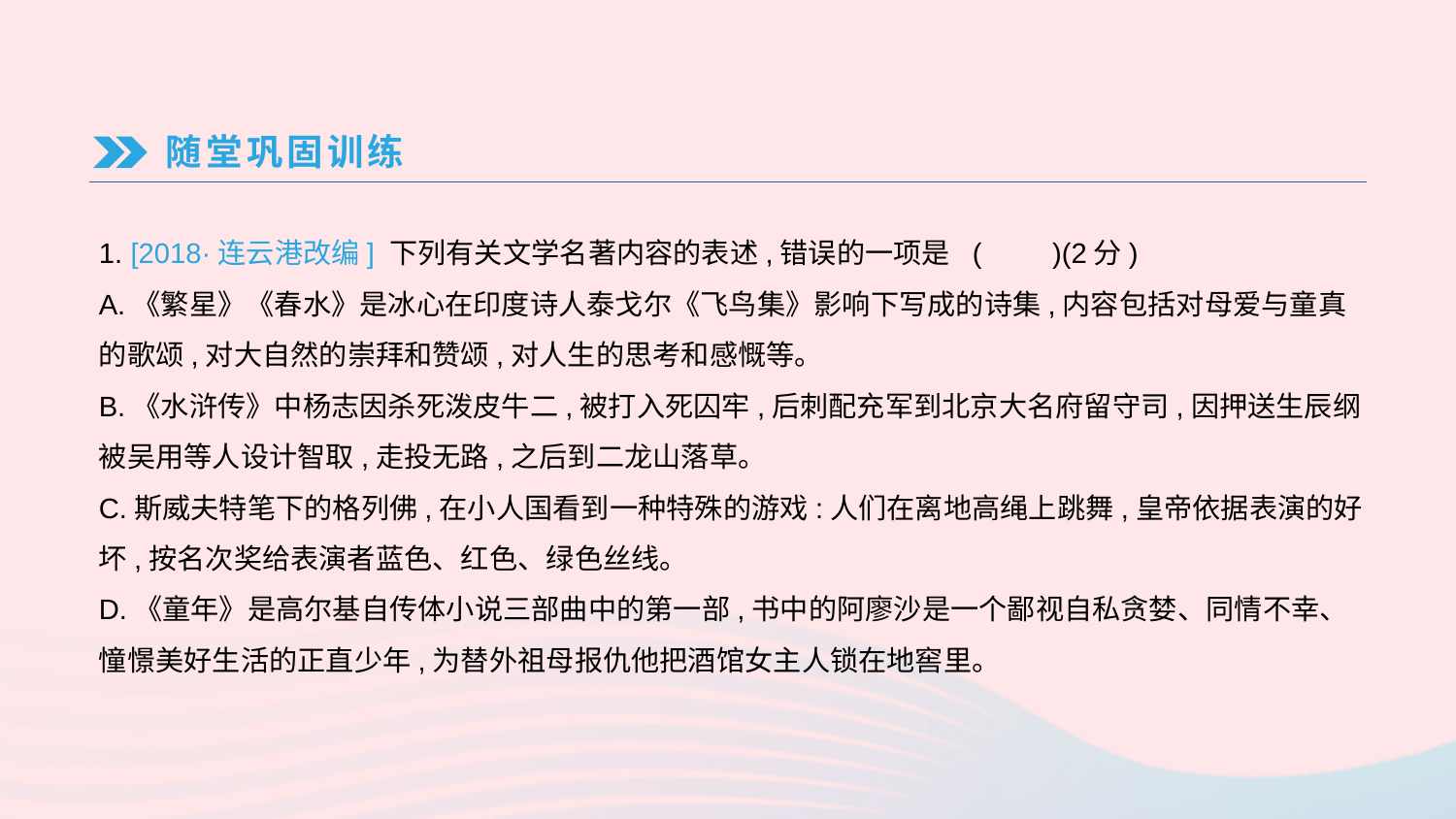

随堂巩固训练

1. [2018·连云港改编] 下列有关文学名著内容的表述,错误的一项是	(　　)(2分)
A.《繁星》《春水》是冰心在印度诗人泰戈尔《飞鸟集》影响下写成的诗集,内容包括对母爱与童真的歌颂,对大自然的崇拜和赞颂,对人生的思考和感慨等。
B.《水浒传》中杨志因杀死泼皮牛二,被打入死囚牢,后刺配充军到北京大名府留守司,因押送生辰纲被吴用等人设计智取,走投无路,之后到二龙山落草。
C.斯威夫特笔下的格列佛,在小人国看到一种特殊的游戏:人们在离地高绳上跳舞,皇帝依据表演的好坏,按名次奖给表演者蓝色、红色、绿色丝线。
D.《童年》是高尔基自传体小说三部曲中的第一部,书中的阿廖沙是一个鄙视自私贪婪、同情不幸、憧憬美好生活的正直少年,为替外祖母报仇他把酒馆女主人锁在地窖里。